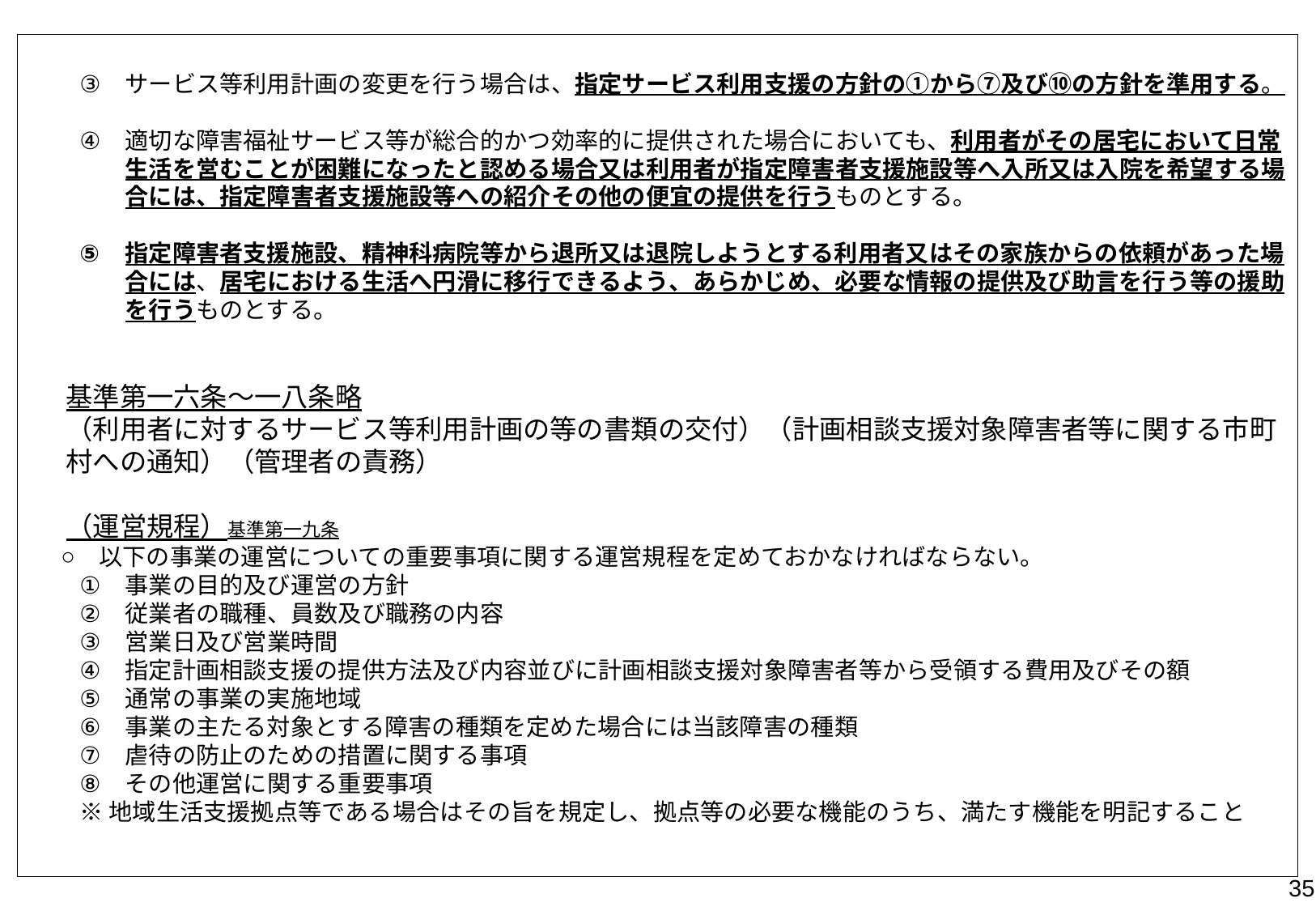

サービス等利用計画の変更を行う場合は、指定サービス利用支援の方針の①から⑦及び⑩の方針を準用する。

適切な障害福祉サービス等が総合的かつ効率的に提供された場合においても、利用者がその居宅において日常生活を営むことが困難になったと認める場合又は利用者が指定障害者支援施設等へ入所又は入院を希望する場合には、指定障害者支援施設等への紹介その他の便宜の提供を行うものとする。

指定障害者支援施設、精神科病院等から退所又は退院しようとする利用者又はその家族からの依頼があった場合には、居宅における生活へ円滑に移行できるよう、あらかじめ、必要な情報の提供及び助言を行う等の援助を行うものとする。

基準第一六条～一八条略
（利用者に対するサービス等利用計画の等の書類の交付）（計画相談支援対象障害者等に関する市町村への通知）（管理者の責務）

（運営規程）基準第一九条
以下の事業の運営についての重要事項に関する運営規程を定めておかなければならない。
事業の目的及び運営の方針
従業者の職種、員数及び職務の内容
営業日及び営業時間
指定計画相談支援の提供方法及び内容並びに計画相談支援対象障害者等から受領する費用及びその額
通常の事業の実施地域
事業の主たる対象とする障害の種類を定めた場合には当該障害の種類
虐待の防止のための措置に関する事項
その他運営に関する重要事項
※地域生活支援拠点等である場合はその旨を規定し、拠点等の必要な機能のうち、満たす機能を明記すること

35